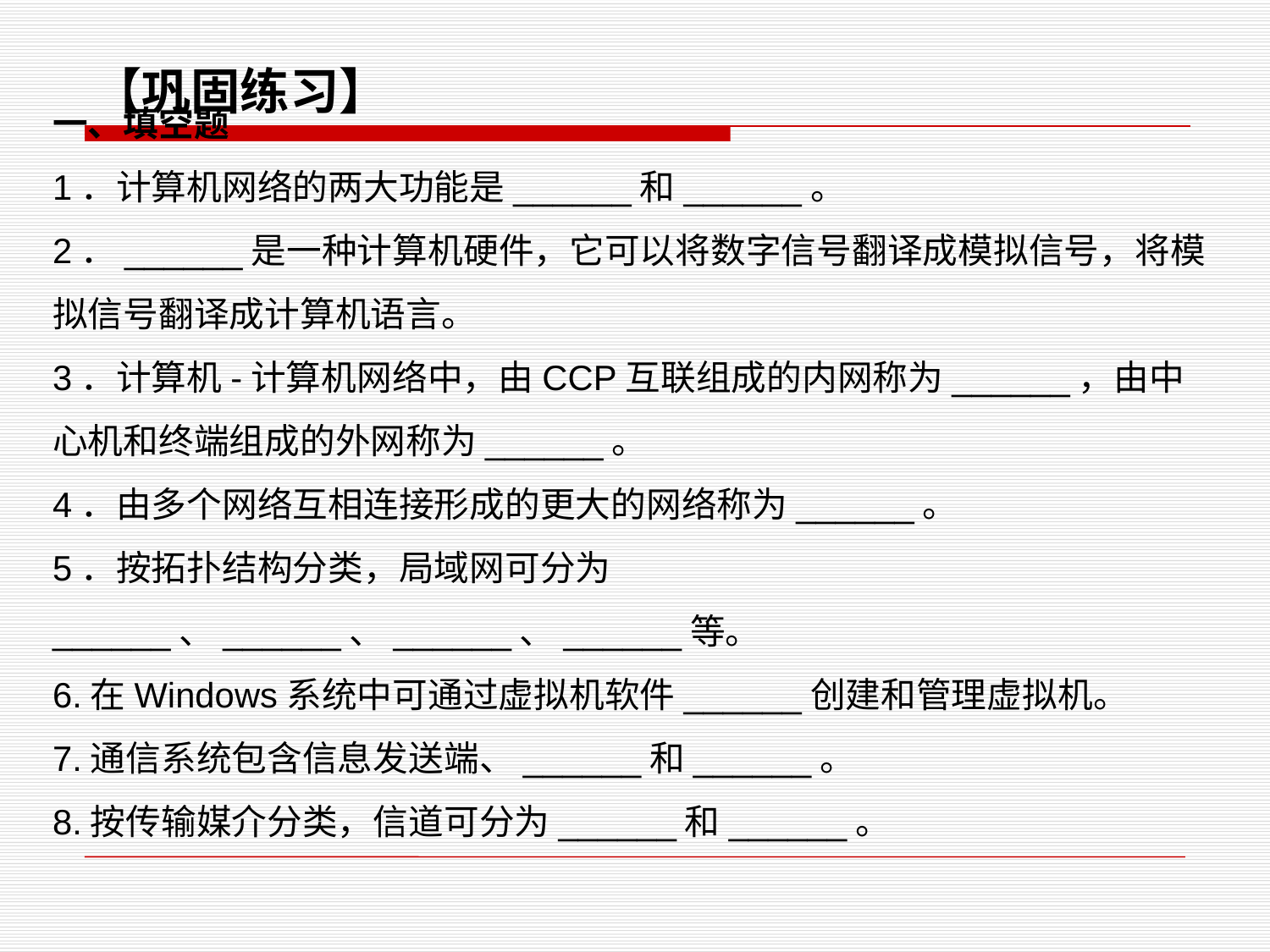

【巩固练习】

一、填空题
1．计算机网络的两大功能是______和______。
2．______是一种计算机硬件，它可以将数字信号翻译成模拟信号，将模拟信号翻译成计算机语言。
3．计算机-计算机网络中，由CCP互联组成的内网称为______，由中心机和终端组成的外网称为______。
4．由多个网络互相连接形成的更大的网络称为______。
5．按拓扑结构分类，局域网可分为______、______、______、______等。
6.在Windows系统中可通过虚拟机软件______创建和管理虚拟机。
7.通信系统包含信息发送端、______和______。
8.按传输媒介分类，信道可分为______和______。
90